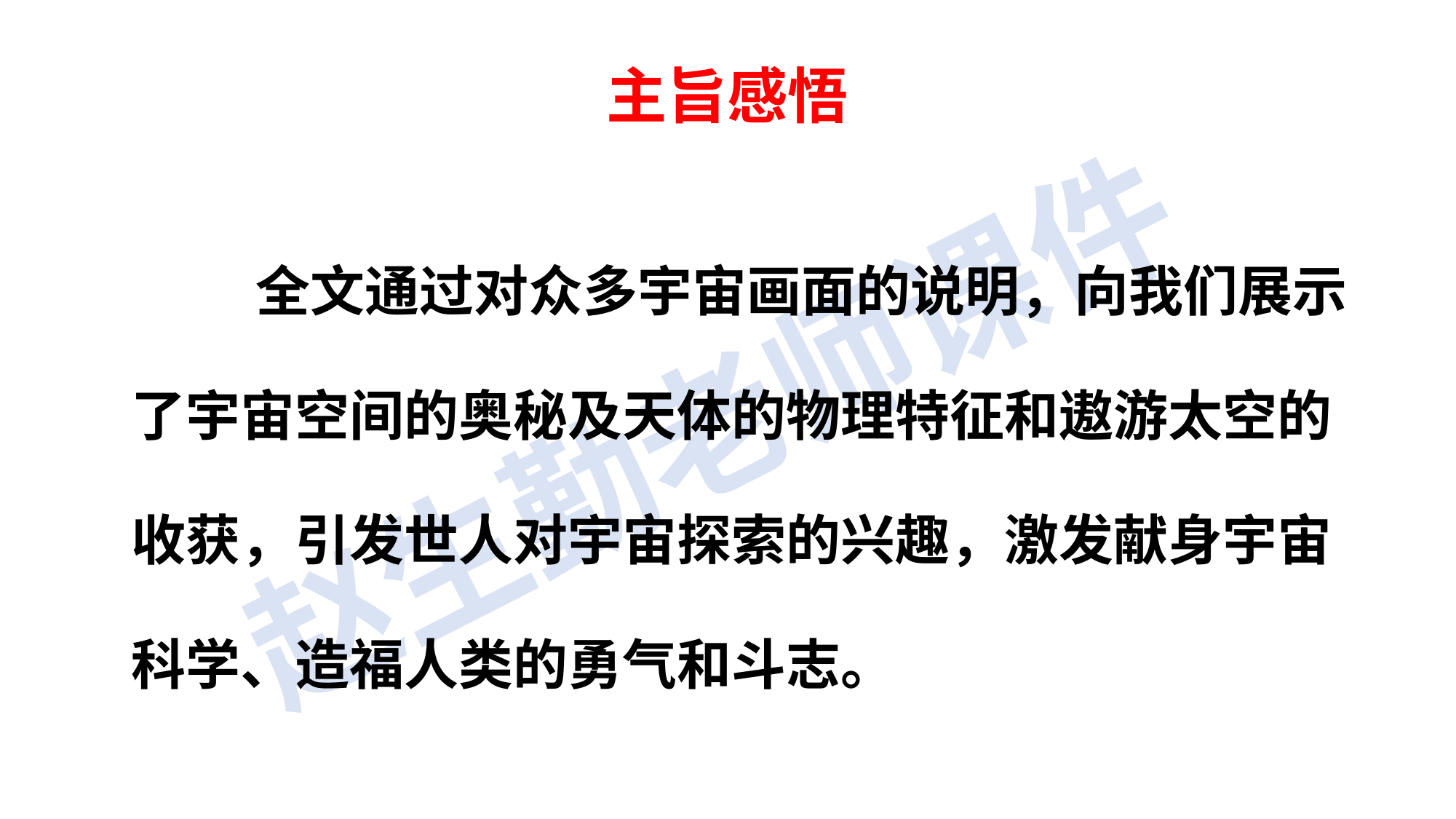

主旨感悟
         全文通过对众多宇宙画面的说明，向我们展示了宇宙空间的奥秘及天体的物理特征和遨游太空的收获，引发世人对宇宙探索的兴趣，激发献身宇宙科学、造福人类的勇气和斗志。